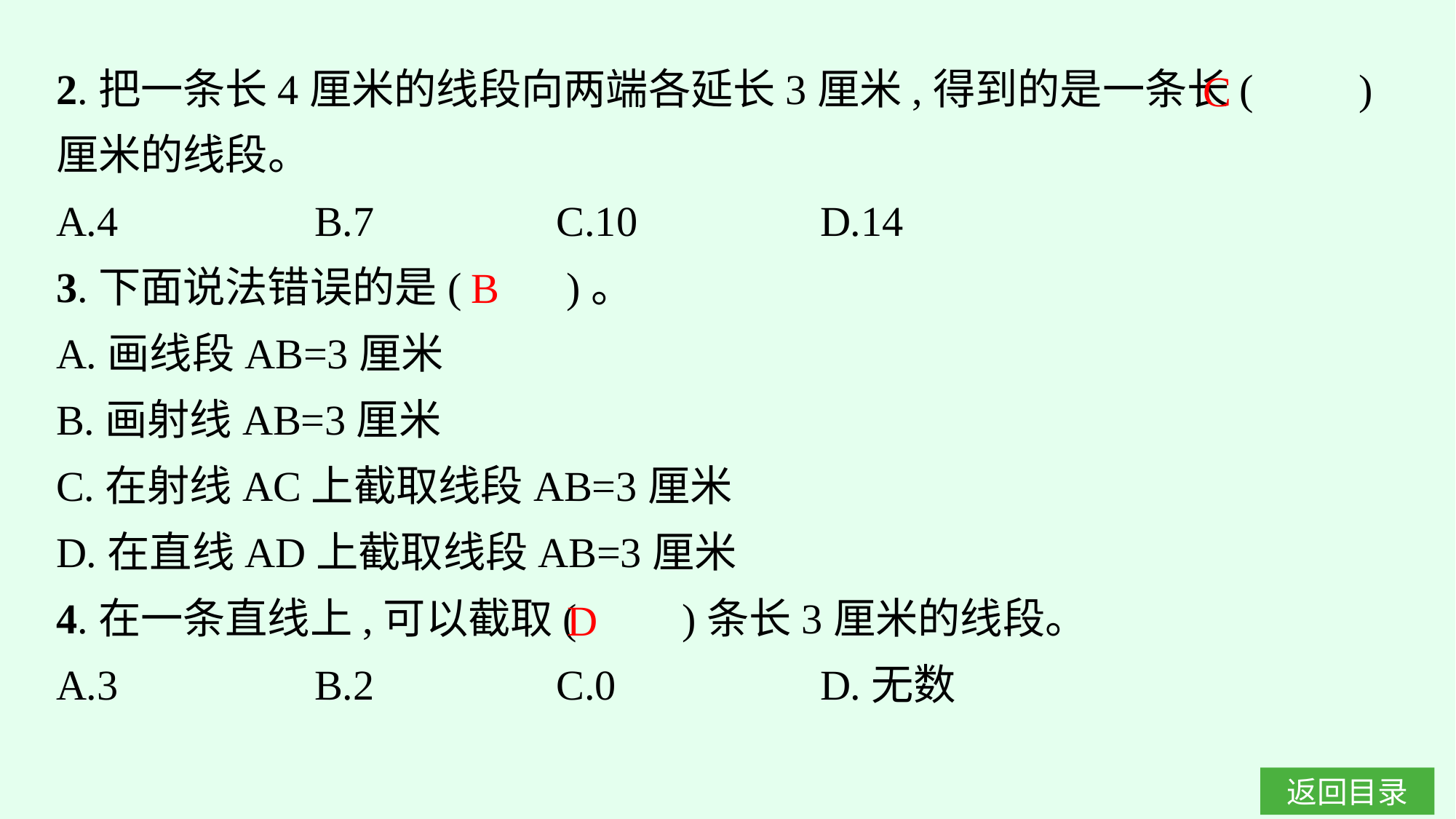

2.把一条长4厘米的线段向两端各延长3厘米,得到的是一条长(　　)厘米的线段。
A.4		B.7		C.10		D.14
3.下面说法错误的是(　　)。
A.画线段AB=3厘米
B.画射线AB=3厘米
C.在射线AC上截取线段AB=3厘米
D.在直线AD上截取线段AB=3厘米
4.在一条直线上,可以截取(　　)条长3厘米的线段。
A.3		B.2		C.0		D.无数
C
B
D